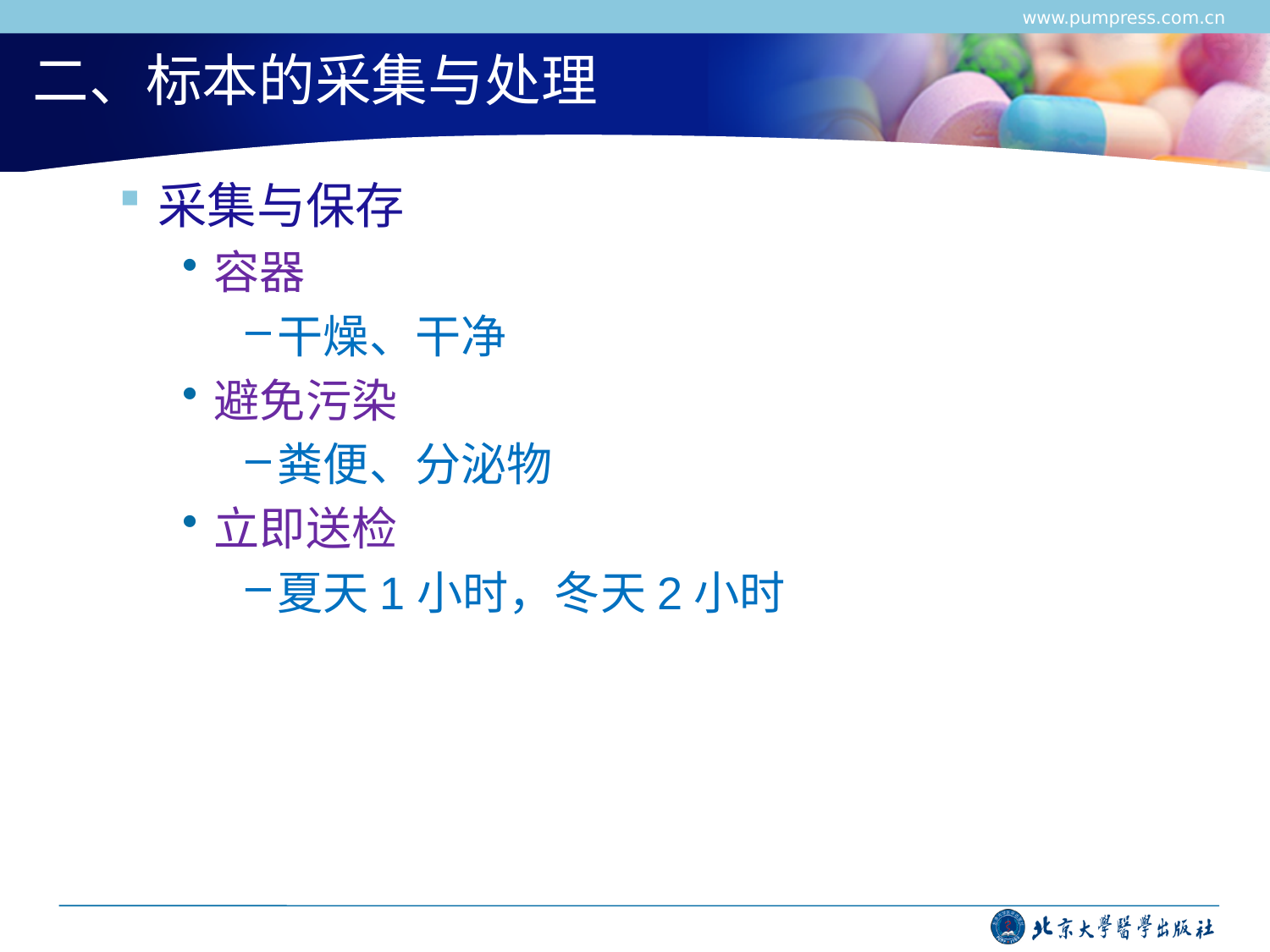

www.pumpress.com.cn
# 二、标本的采集与处理
采集与保存
容器
干燥、干净
避免污染
粪便、分泌物
立即送检
夏天1小时，冬天2小时